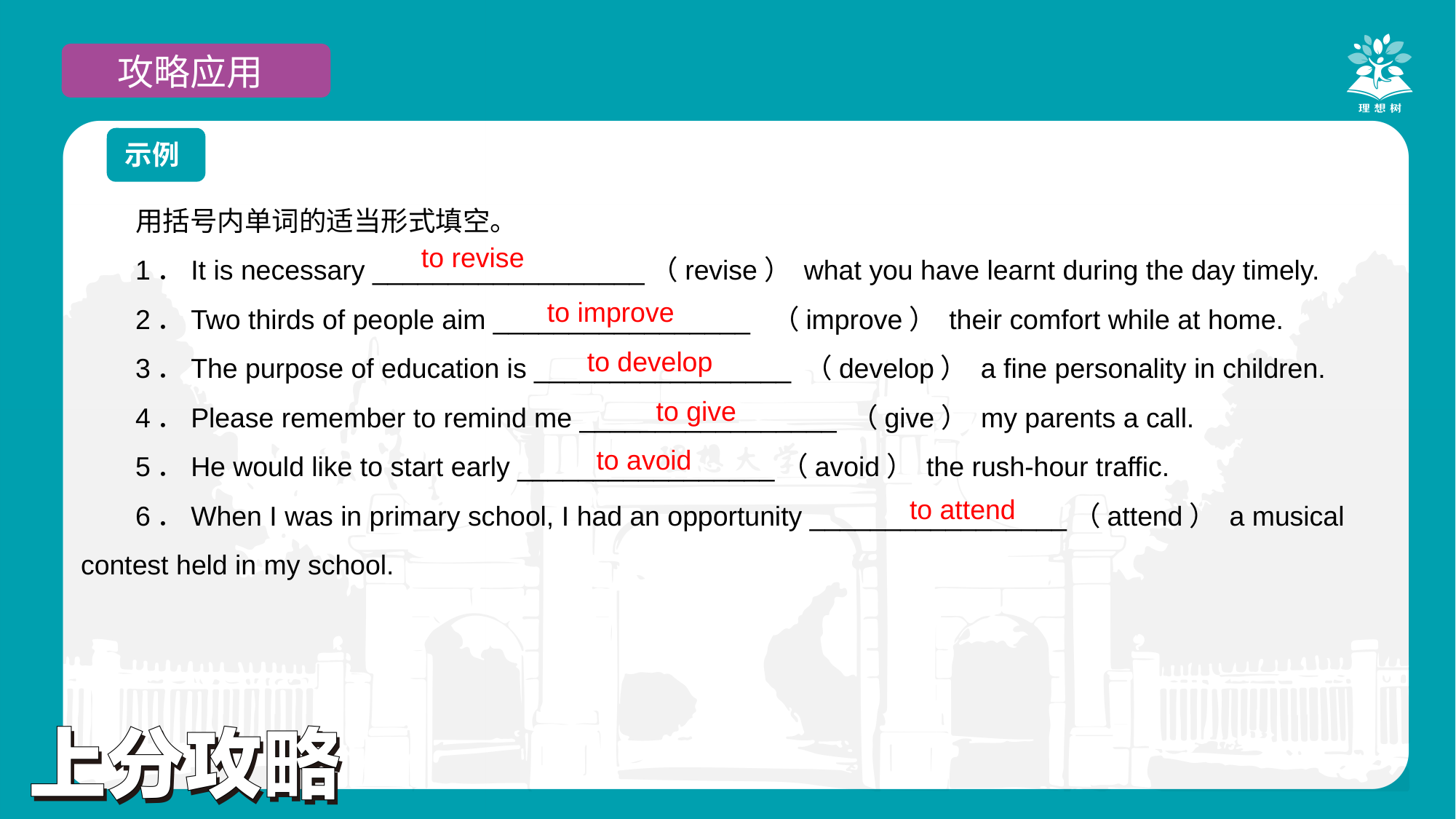

攻略应用

示例
用括号内单词的适当形式填空。
1．It is necessary __________________（revise） what you have learnt during the day timely.
2．Two thirds of people aim _________________  （improve） their comfort while at home.
3．The purpose of education is _________________ （develop） a fine personality in children.
4．Please remember to remind me _________________ （give） my parents a call.
5．He would like to start early _________________（avoid） the rush-hour traffic.
6．When I was in primary school, I had an opportunity _________________（attend） a musical contest held in my school.
to revise
to improve
to develop
to give
to avoid
to attend